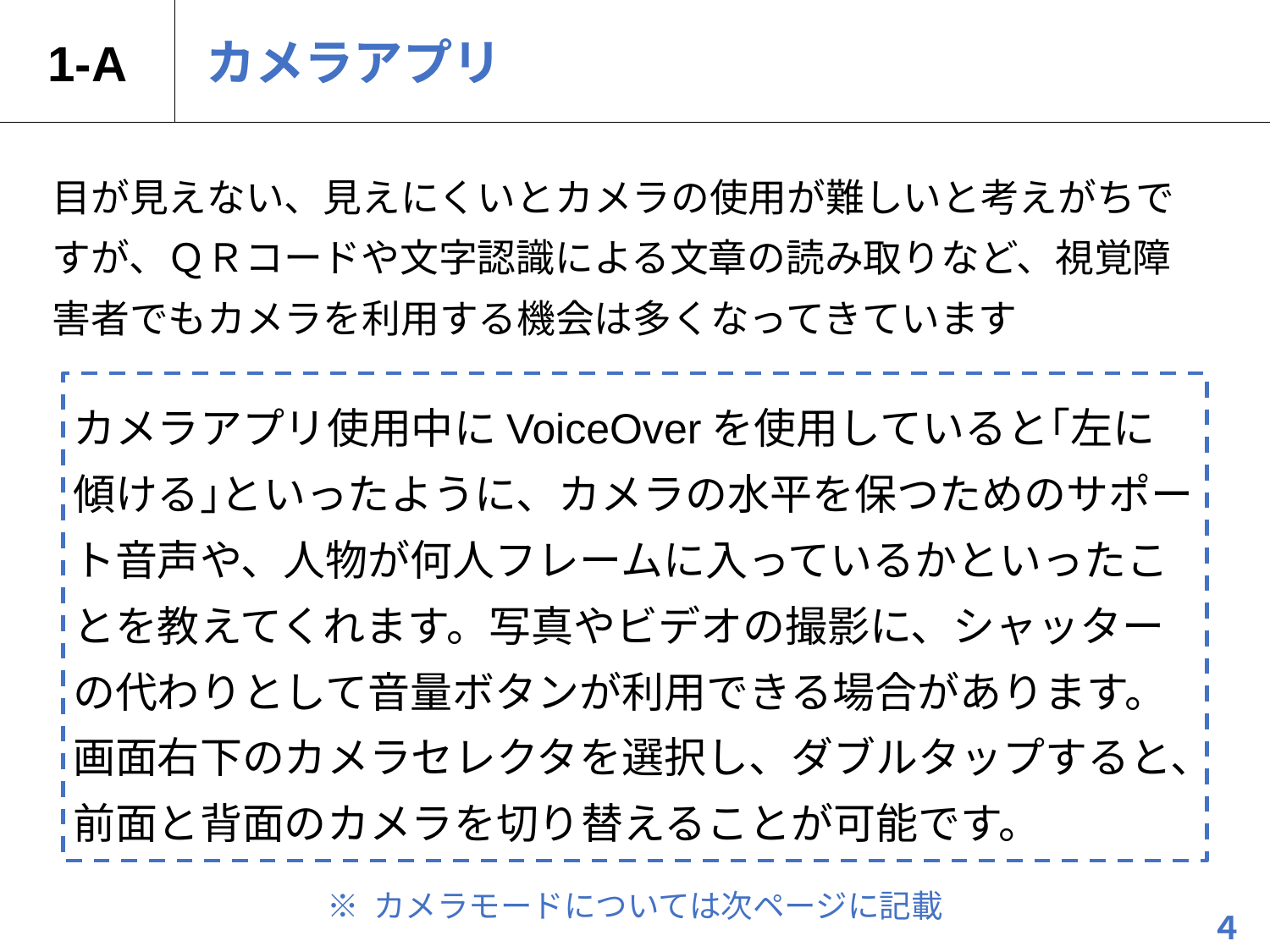

# 1-A
カメラアプリ
目が見えない、見えにくいとカメラの使用が難しいと考えがちですが、ＱＲコードや文字認識による文章の読み取りなど、視覚障害者でもカメラを利用する機会は多くなってきています
カメラアプリ使用中にVoiceOverを使用していると｢左に傾ける｣といったように、カメラの水平を保つためのサポート音声や、人物が何人フレームに入っているかといったことを教えてくれます。写真やビデオの撮影に、シャッターの代わりとして音量ボタンが利用できる場合があります。画面右下のカメラセレクタを選択し、ダブルタップすると、前面と背面のカメラを切り替えることが可能です。
※ カメラモードについては次ページに記載
４